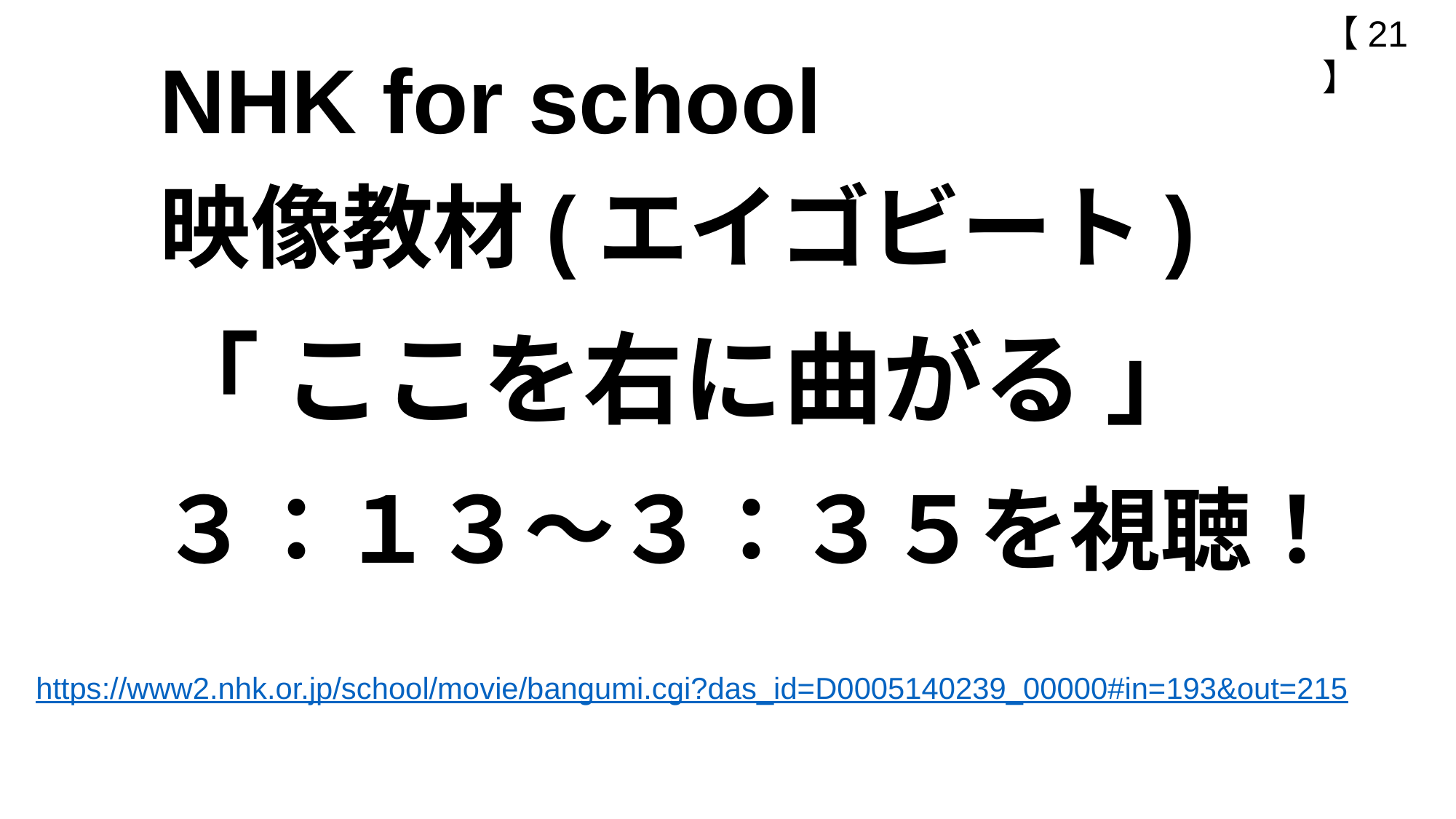

【21】
NHK for school

映像教材(エイゴビート)

「 ここを右に曲がる 」

３：１３～３：３５を視聴！
https://www2.nhk.or.jp/school/movie/bangumi.cgi?das_id=D0005140239_00000#in=193&out=215